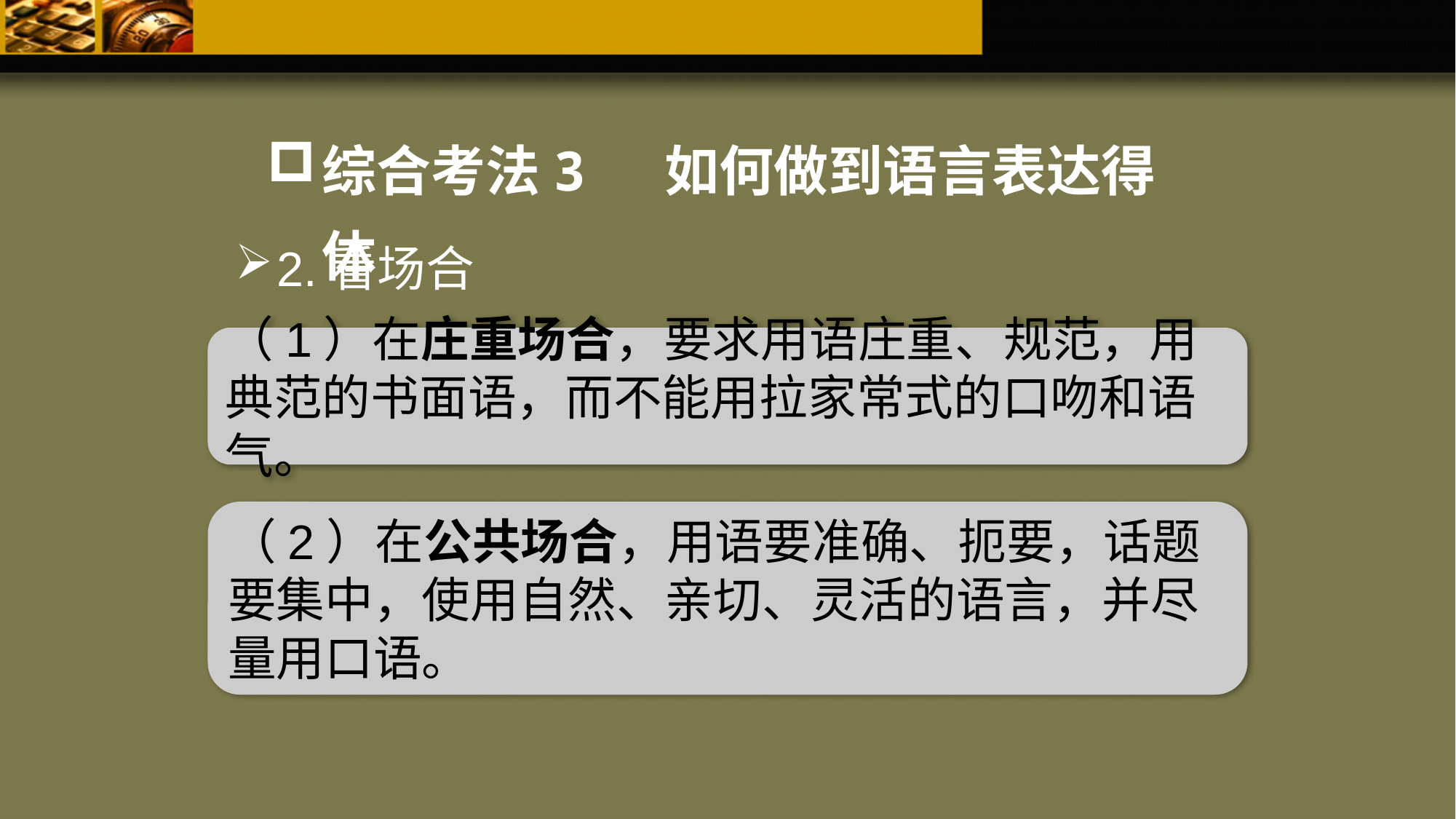

综合考法3  如何做到语言表达得体
2.看场合
（1）在庄重场合，要求用语庄重、规范，用典范的书面语，而不能用拉家常式的口吻和语气。
（2）在公共场合，用语要准确、扼要，话题要集中，使用自然、亲切、灵活的语言，并尽量用口语。